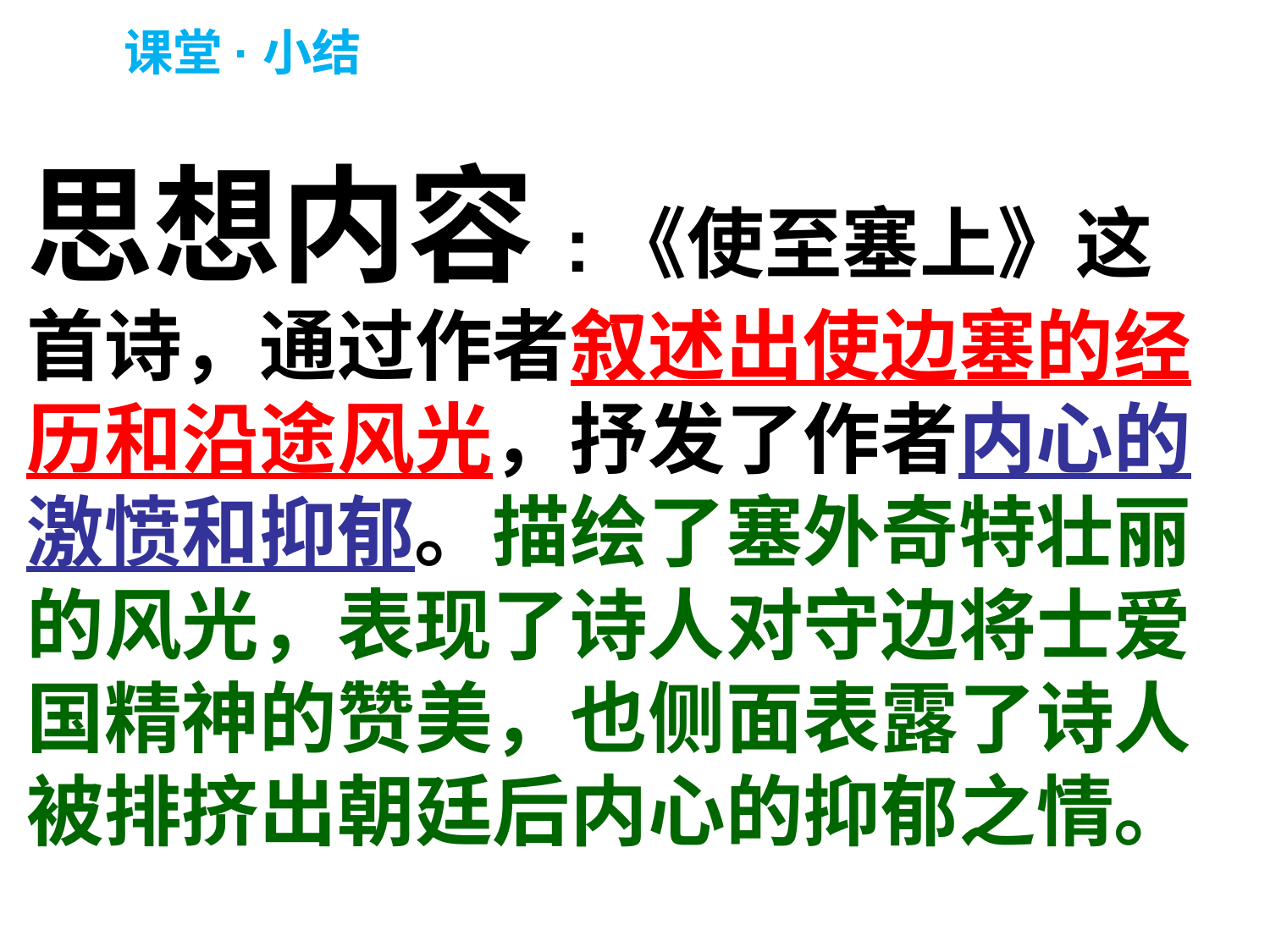

课堂·小结
思想内容:《使至塞上》这首诗，通过作者叙述出使边塞的经历和沿途风光，抒发了作者内心的激愤和抑郁。描绘了塞外奇特壮丽的风光，表现了诗人对守边将士爱国精神的赞美，也侧面表露了诗人被排挤出朝廷后内心的抑郁之情。